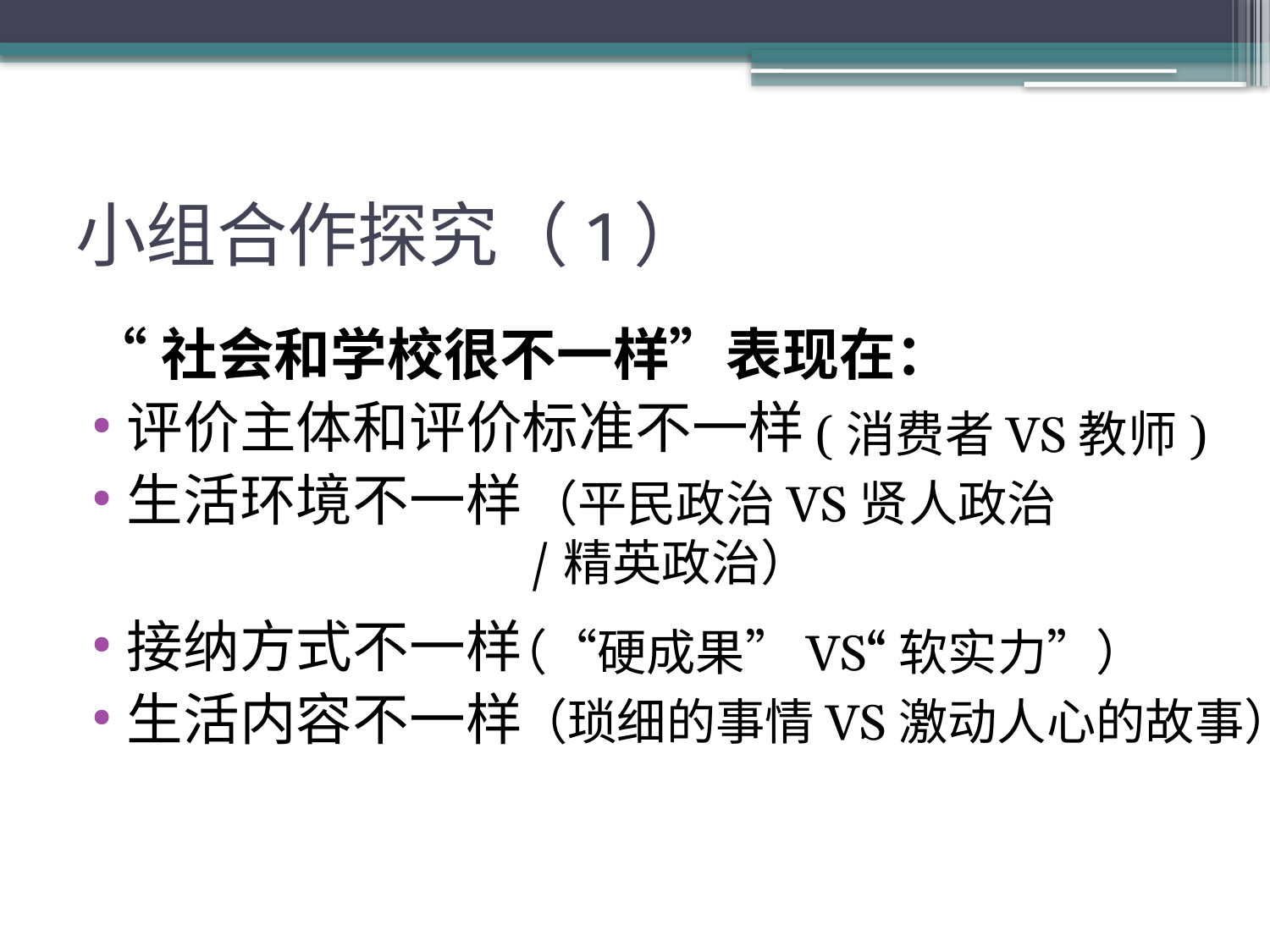

# 小组合作探究（1）
“社会和学校很不一样”表现在：
评价主体和评价标准不一样
生活环境不一样

接纳方式不一样
生活内容不一样
(消费者VS教师)
（平民政治VS贤人政治
/精英政治）
（“硬成果”VS“软实力”）
（琐细的事情VS激动人心的故事）